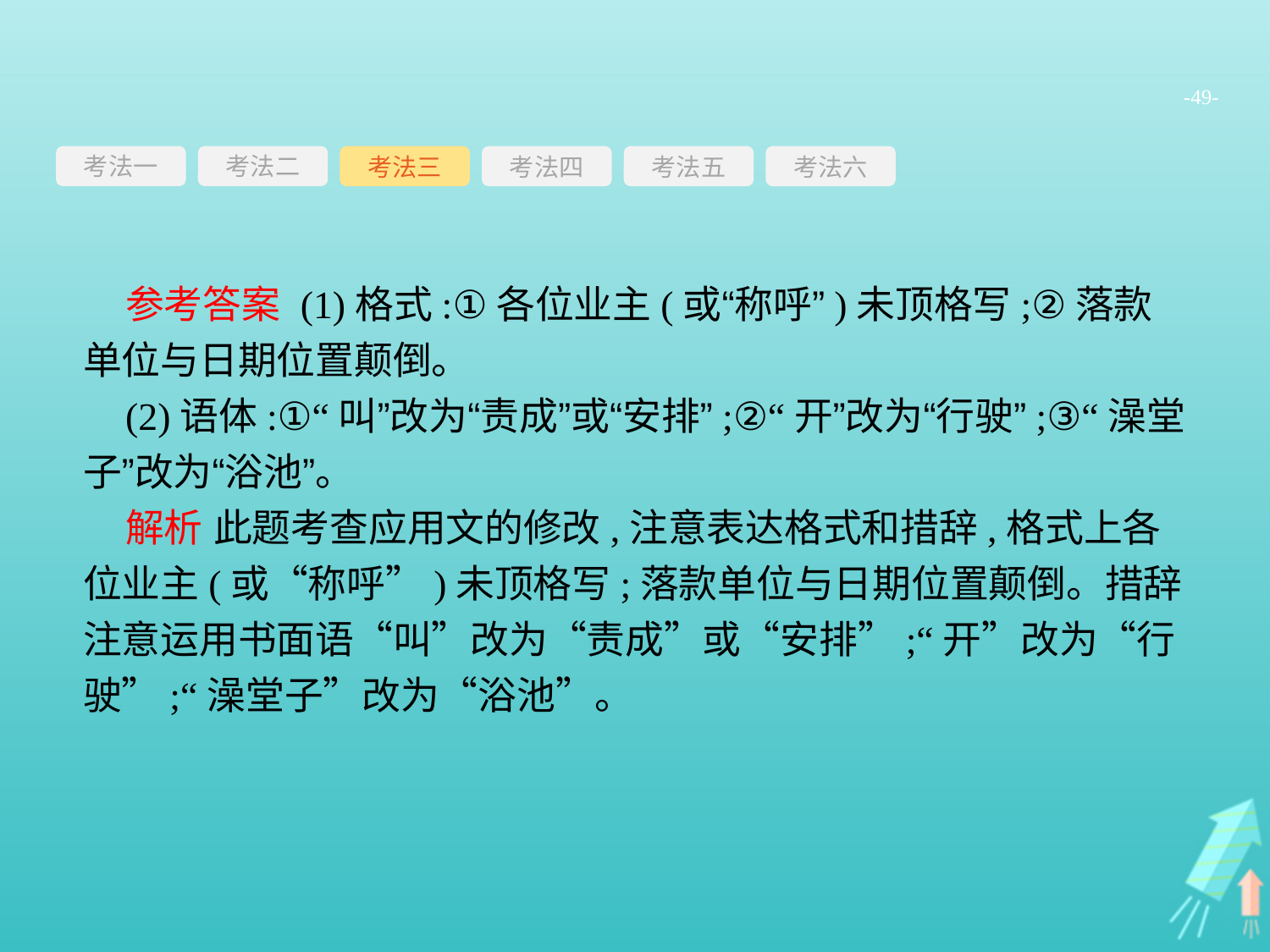

-49-
考法一
考法三
考法四
考法五
考法六
考法二
参考答案 (1)格式:①各位业主(或“称呼”)未顶格写;②落款单位与日期位置颠倒。
(2)语体:①“叫”改为“责成”或“安排”;②“开”改为“行驶”;③“澡堂子”改为“浴池”。
解析 此题考查应用文的修改,注意表达格式和措辞,格式上各位业主(或“称呼”)未顶格写;落款单位与日期位置颠倒。措辞注意运用书面语“叫”改为“责成”或“安排”;“开”改为“行驶”;“澡堂子”改为“浴池”。